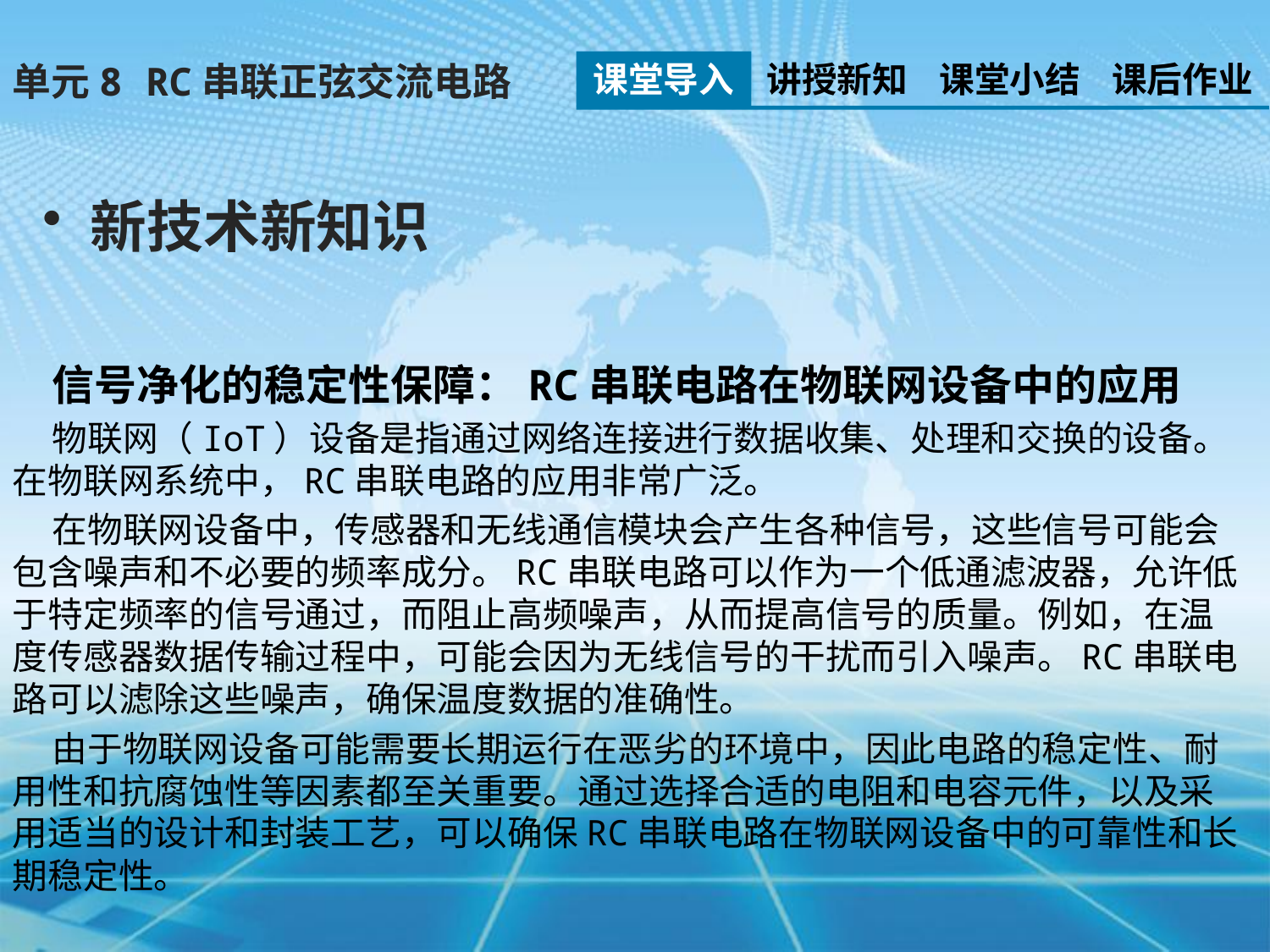

课堂导入
讲授新知
课堂小结
课后作业
单元8 RC串联正弦交流电路
新技术新知识
    信号净化的稳定性保障：RC串联电路在物联网设备中的应用
    物联网（IoT）设备是指通过网络连接进行数据收集、处理和交换的设备。在物联网系统中，RC串联电路的应用非常广泛。
    在物联网设备中，传感器和无线通信模块会产生各种信号，这些信号可能会包含噪声和不必要的频率成分。RC串联电路可以作为一个低通滤波器，允许低于特定频率的信号通过，而阻止高频噪声，从而提高信号的质量。例如，在温度传感器数据传输过程中，可能会因为无线信号的干扰而引入噪声。RC串联电路可以滤除这些噪声，确保温度数据的准确性。
    由于物联网设备可能需要长期运行在恶劣的环境中，因此电路的稳定性、耐用性和抗腐蚀性等因素都至关重要。通过选择合适的电阻和电容元件，以及采用适当的设计和封装工艺，可以确保RC串联电路在物联网设备中的可靠性和长期稳定性。